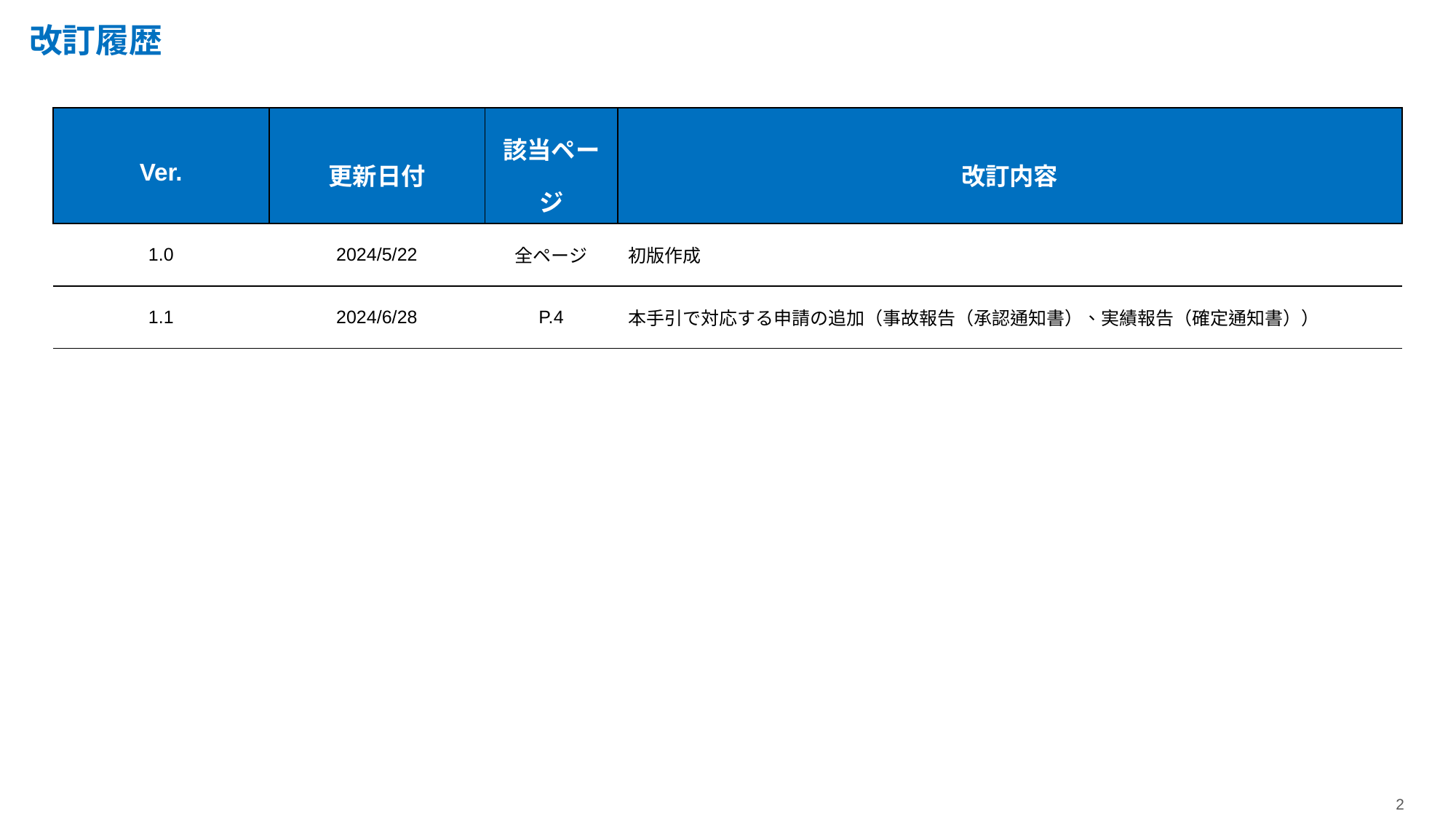

改訂履歴
| Ver. | 更新日付 | 該当ページ | 改訂内容 |
| --- | --- | --- | --- |
| 1.0 | 2024/5/22 | 全ページ | 初版作成 |
| 1.1 | 2024/6/28 | P.4 | 本手引で対応する申請の追加（事故報告（承認通知書）、実績報告（確定通知書）） |